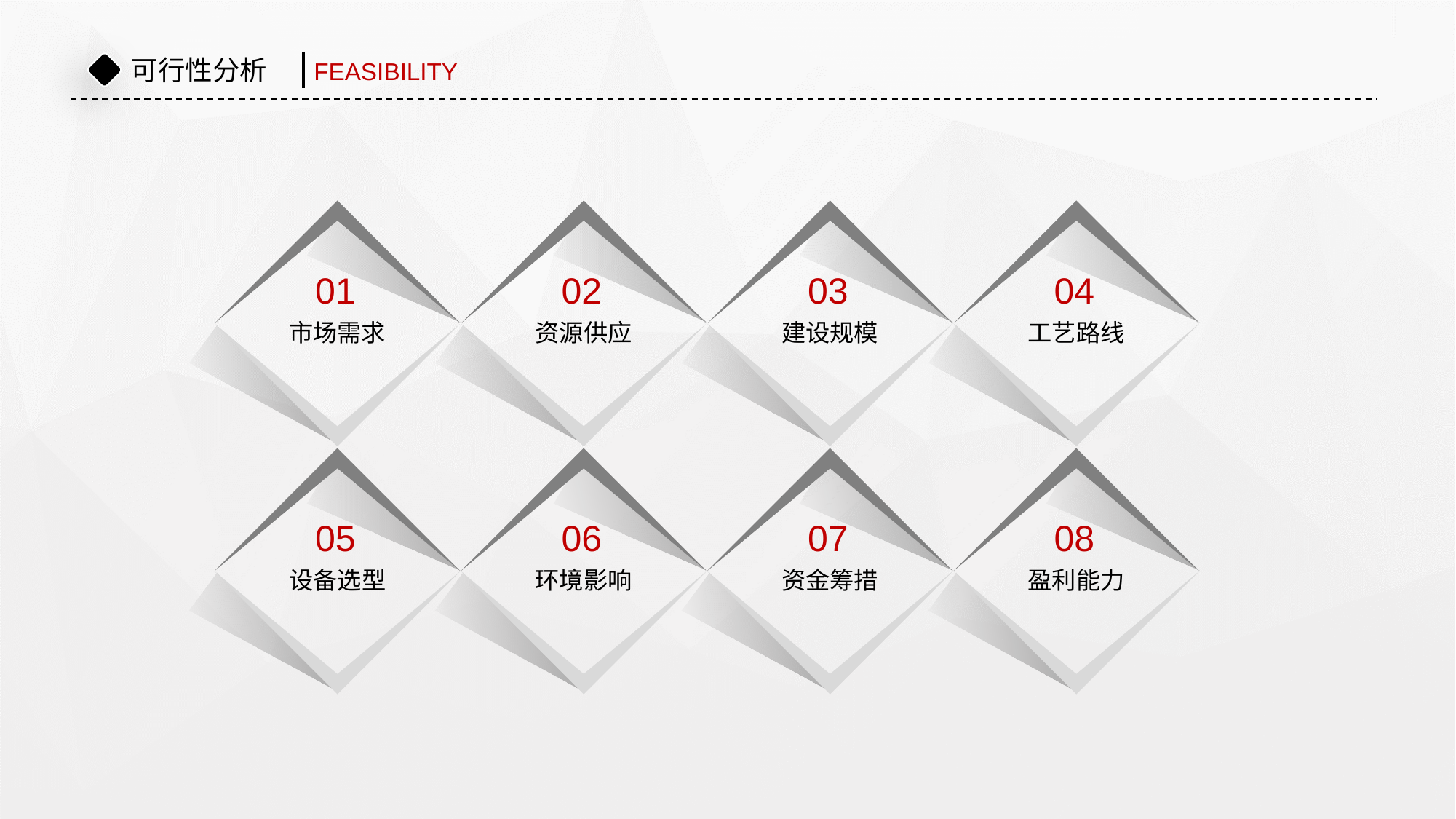

可行性分析
FEASIBILITY

01

市场需求

02

资源供应

03

建设规模

04
工艺路线

05

设备选型

06

环境影响

07

资金筹措

08

盈利能力